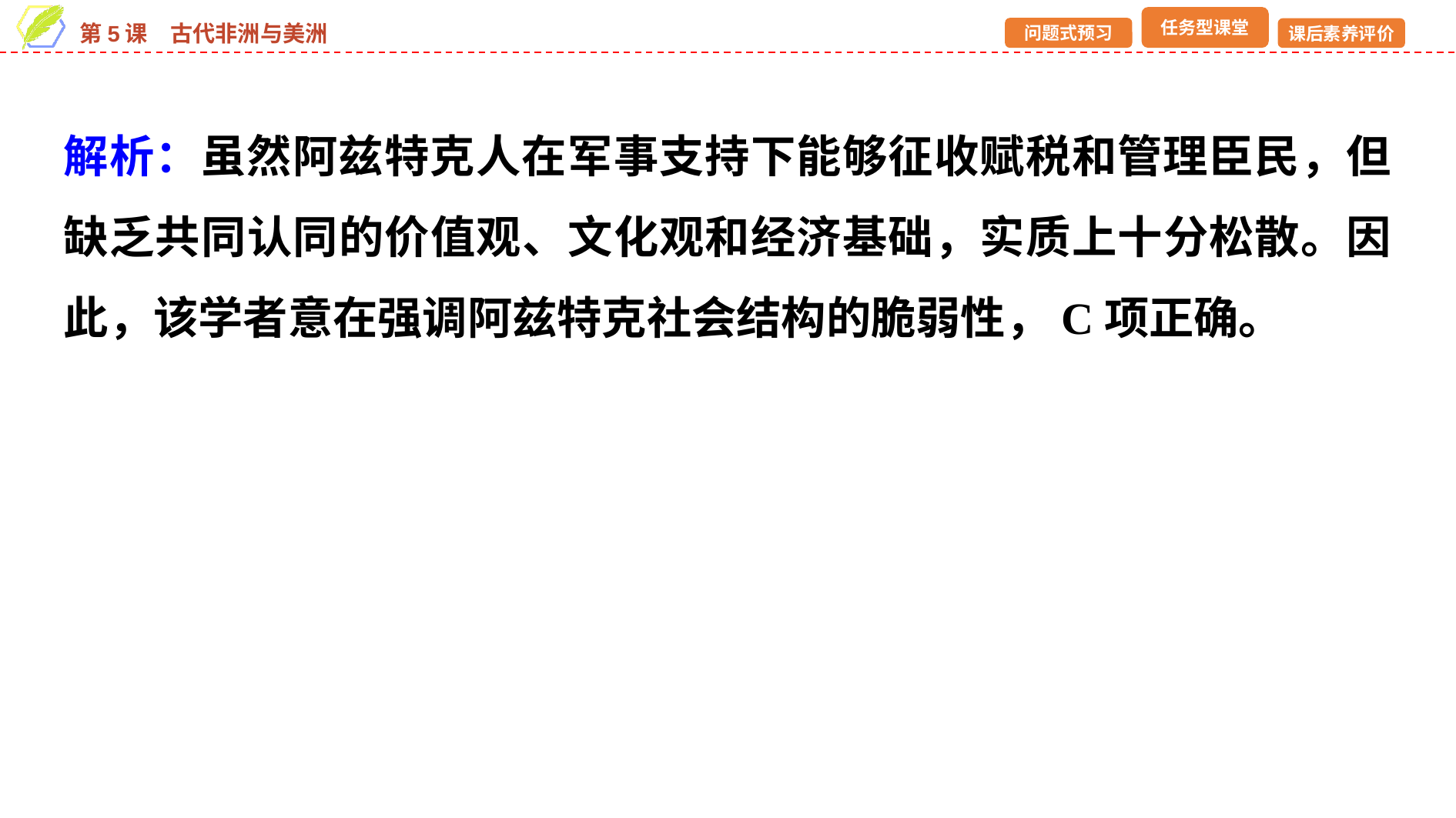

解析：虽然阿兹特克人在军事支持下能够征收赋税和管理臣民，但缺乏共同认同的价值观、文化观和经济基础，实质上十分松散。因此，该学者意在强调阿兹特克社会结构的脆弱性，C项正确。